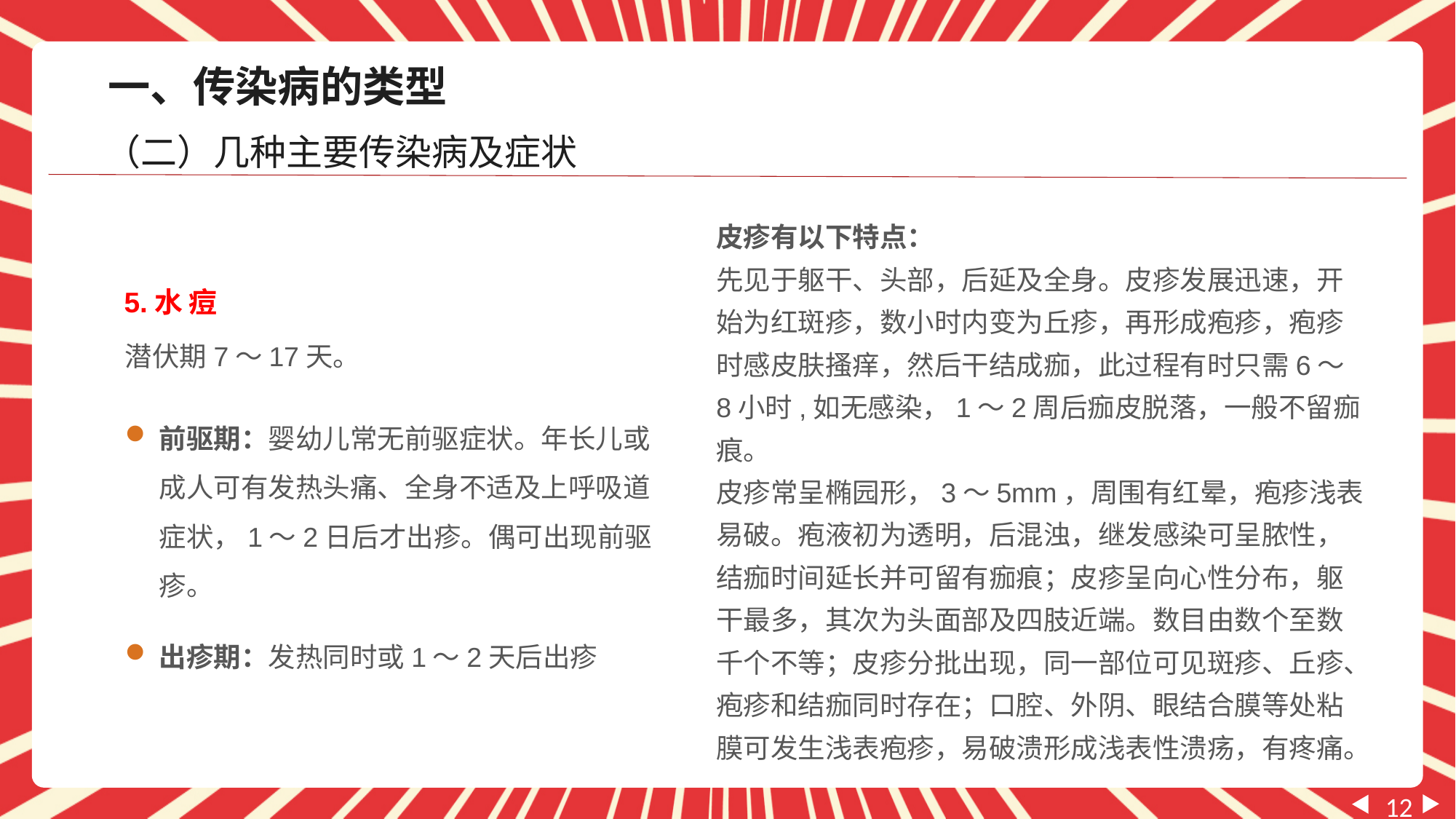

一、传染病的类型
（二）几种主要传染病及症状
皮疹有以下特点：
先见于躯干、头部，后延及全身。皮疹发展迅速，开始为红斑疹，数小时内变为丘疹，再形成疱疹，疱疹时感皮肤搔痒，然后干结成痂，此过程有时只需6～8小时,如无感染，1～2周后痂皮脱落，一般不留痂痕。
皮疹常呈椭园形，3～5mm，周围有红晕，疱疹浅表易破。疱液初为透明，后混浊，继发感染可呈脓性，结痂时间延长并可留有痂痕；皮疹呈向心性分布，躯干最多，其次为头面部及四肢近端。数目由数个至数千个不等；皮疹分批出现，同一部位可见斑疹、丘疹、疱疹和结痂同时存在；口腔、外阴、眼结合膜等处粘膜可发生浅表疱疹，易破溃形成浅表性溃疡，有疼痛。
5.水 痘
潜伏期7～17天。
前驱期：婴幼儿常无前驱症状。年长儿或成人可有发热头痛、全身不适及上呼吸道症状，1～2日后才出疹。偶可出现前驱疹。

出疹期：发热同时或1～2天后出疹